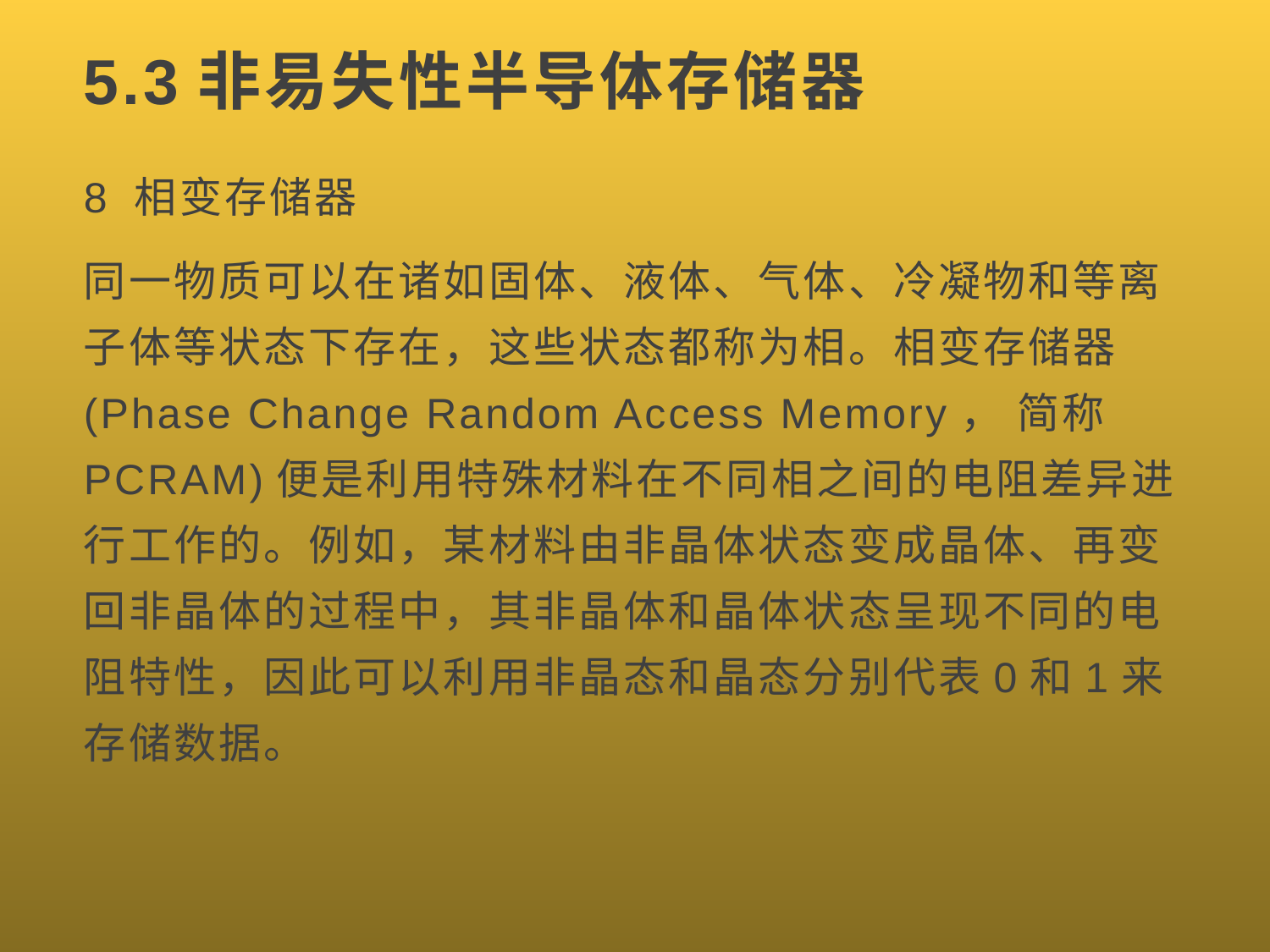

# 5.3非易失性半导体存储器

8 相变存储器
同一物质可以在诸如固体、液体、气体、冷凝物和等离子体等状态下存在，这些状态都称为相。相变存储器(Phase Change Random Access Memory， 简称PCRAM)便是利用特殊材料在不同相之间的电阻差异进行工作的。例如，某材料由非晶体状态变成晶体、再变回非晶体的过程中，其非晶体和晶体状态呈现不同的电阻特性，因此可以利用非晶态和晶态分别代表0和1来存储数据。